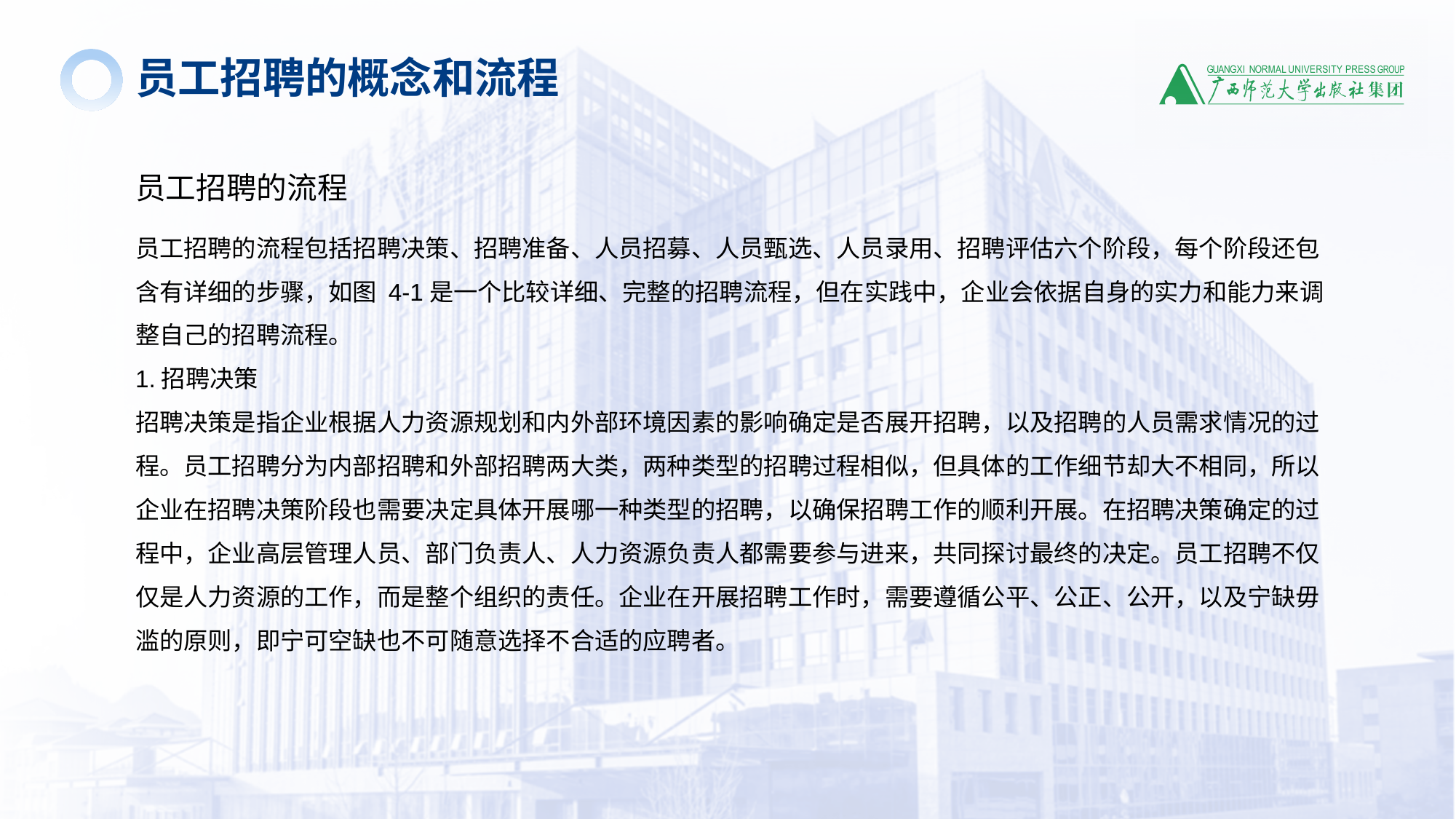

员工招聘的概念和流程

员工招聘的流程
员工招聘的流程包括招聘决策、招聘准备、人员招募、人员甄选、人员录用、招聘评估六个阶段，每个阶段还包含有详细的步骤，如图 4-1是一个比较详细、完整的招聘流程，但在实践中，企业会依据自身的实力和能力来调整自己的招聘流程。
1.招聘决策
招聘决策是指企业根据人力资源规划和内外部环境因素的影响确定是否展开招聘，以及招聘的人员需求情况的过程。员工招聘分为内部招聘和外部招聘两大类，两种类型的招聘过程相似，但具体的工作细节却大不相同，所以企业在招聘决策阶段也需要决定具体开展哪一种类型的招聘，以确保招聘工作的顺利开展。在招聘决策确定的过程中，企业高层管理人员、部门负责人、人力资源负责人都需要参与进来，共同探讨最终的决定。员工招聘不仅仅是人力资源的工作，而是整个组织的责任。企业在开展招聘工作时，需要遵循公平、公正、公开，以及宁缺毋滥的原则，即宁可空缺也不可随意选择不合适的应聘者。